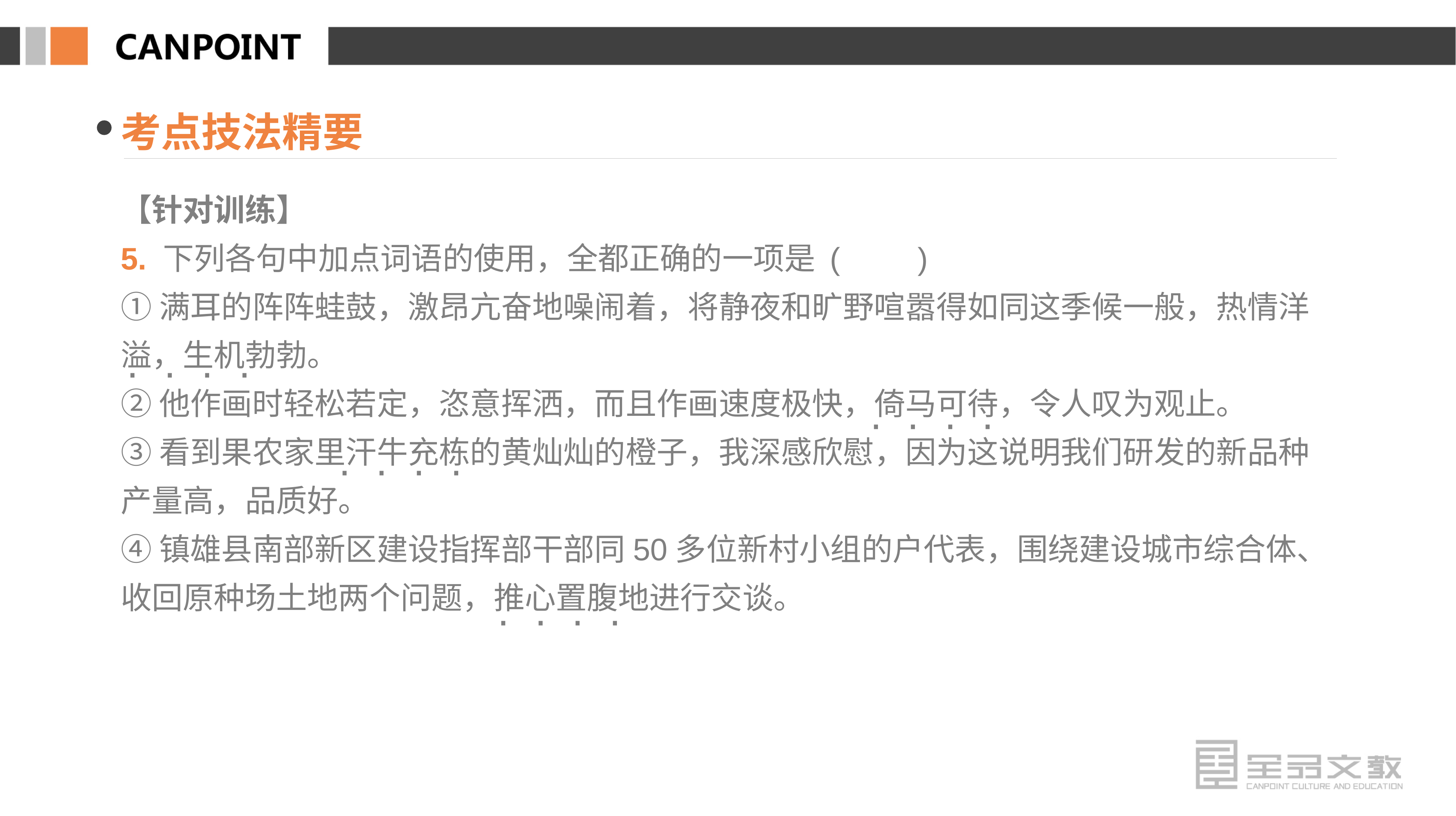

考点技法精要

【针对训练】
5. 下列各句中加点词语的使用，全都正确的一项是 (　　)
①满耳的阵阵蛙鼓，激昂亢奋地噪闹着，将静夜和旷野喧嚣得如同这季候一般，热情洋溢，生机勃勃。
②他作画时轻松若定，恣意挥洒，而且作画速度极快，倚马可待，令人叹为观止。
③看到果农家里汗牛充栋的黄灿灿的橙子，我深感欣慰，因为这说明我们研发的新品种产量高，品质好。
④镇雄县南部新区建设指挥部干部同50多位新村小组的户代表，围绕建设城市综合体、收回原种场土地两个问题，推心置腹地进行交谈。
·  ·  ·  ·
·  ·  ·  ·
·  ·  ·  ·
·  ·  ·  ·